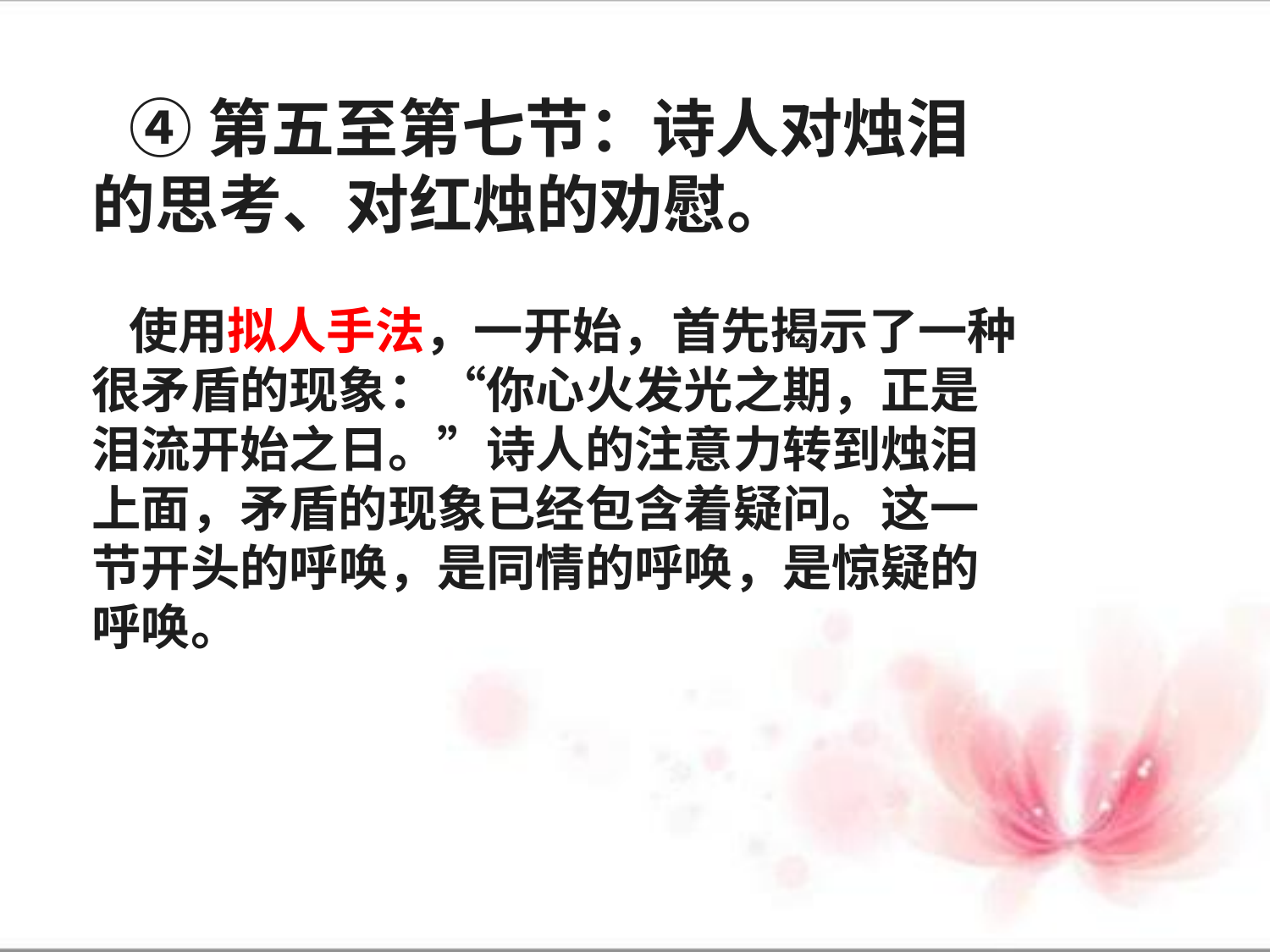

④第五至第七节：诗人对烛泪的思考、对红烛的劝慰。

使用拟人手法，一开始，首先揭示了一种很矛盾的现象：“你心火发光之期，正是泪流开始之日。”诗人的注意力转到烛泪上面，矛盾的现象已经包含着疑问。这一节开头的呼唤，是同情的呼唤，是惊疑的呼唤。